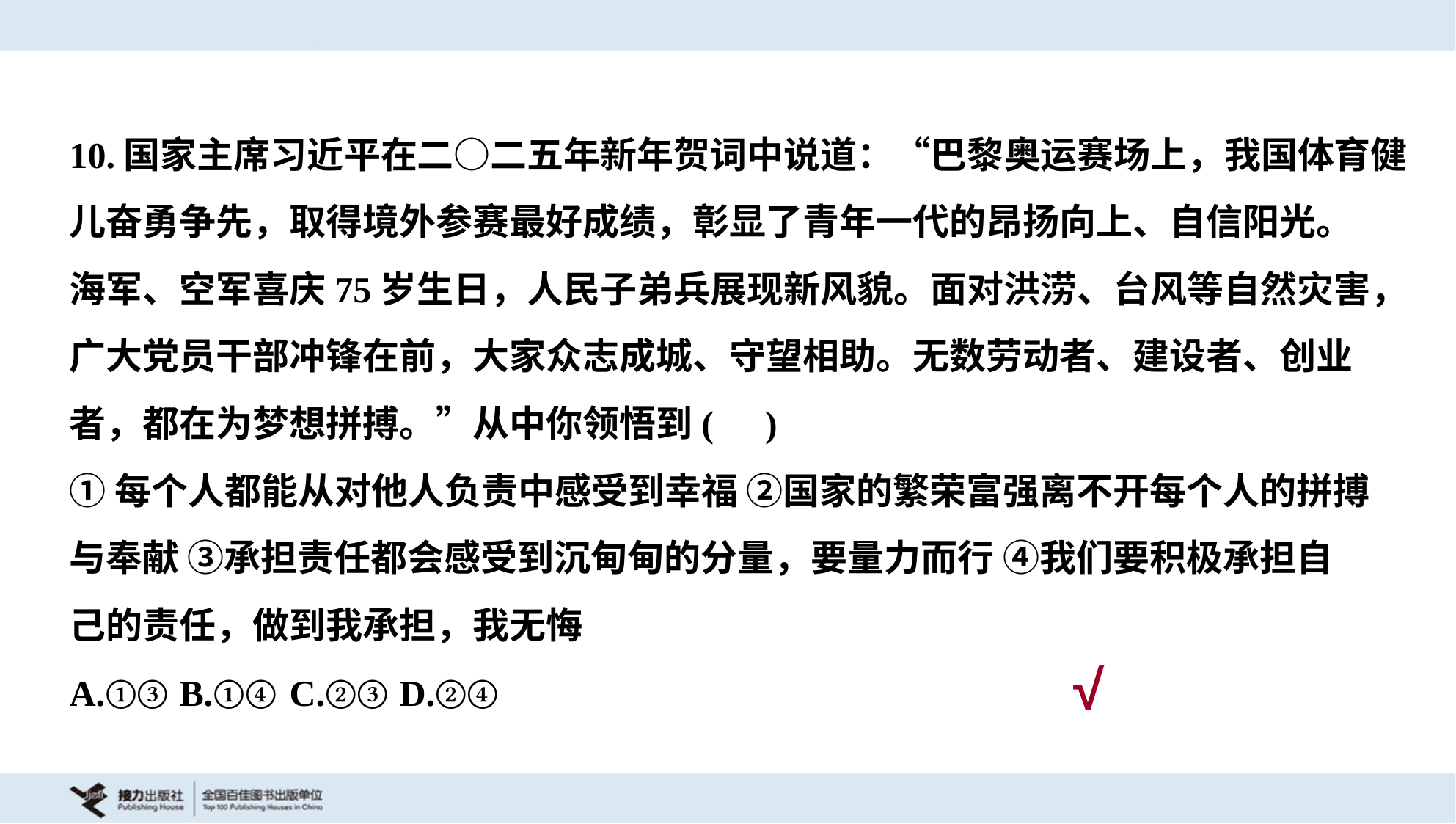

10.国家主席习近平在二○二五年新年贺词中说道：“巴黎奥运赛场上，我国体育健
儿奋勇争先，取得境外参赛最好成绩，彰显了青年一代的昂扬向上、自信阳光。
海军、空军喜庆75岁生日，人民子弟兵展现新风貌。面对洪涝、台风等自然灾害，
广大党员干部冲锋在前，大家众志成城、守望相助。无数劳动者、建设者、创业
者，都在为梦想拼搏。”从中你领悟到(     )
①每个人都能从对他人负责中感受到幸福 ②国家的繁荣富强离不开每个人的拼搏
与奉献 ③承担责任都会感受到沉甸甸的分量，要量力而行 ④我们要积极承担自
己的责任，做到我承担，我无悔
A.①③	B.①④	C.②③	D.②④
√